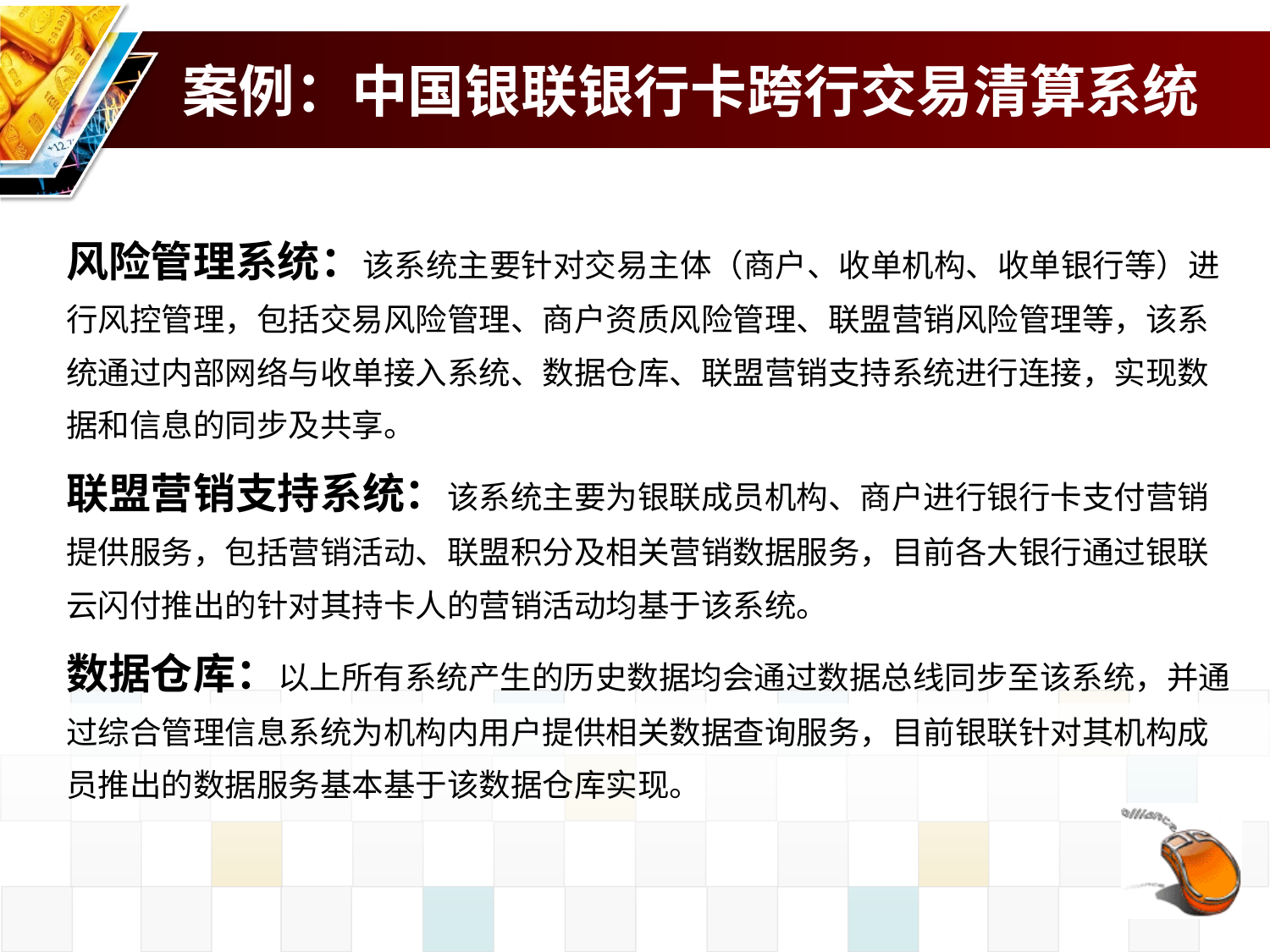

# 案例：中国银联银行卡跨行交易清算系统
风险管理系统：该系统主要针对交易主体（商户、收单机构、收单银行等）进行风控管理，包括交易风险管理、商户资质风险管理、联盟营销风险管理等，该系统通过内部网络与收单接入系统、数据仓库、联盟营销支持系统进行连接，实现数据和信息的同步及共享。
联盟营销支持系统：该系统主要为银联成员机构、商户进行银行卡支付营销提供服务，包括营销活动、联盟积分及相关营销数据服务，目前各大银行通过银联云闪付推出的针对其持卡人的营销活动均基于该系统。
数据仓库：以上所有系统产生的历史数据均会通过数据总线同步至该系统，并通过综合管理信息系统为机构内用户提供相关数据查询服务，目前银联针对其机构成员推出的数据服务基本基于该数据仓库实现。